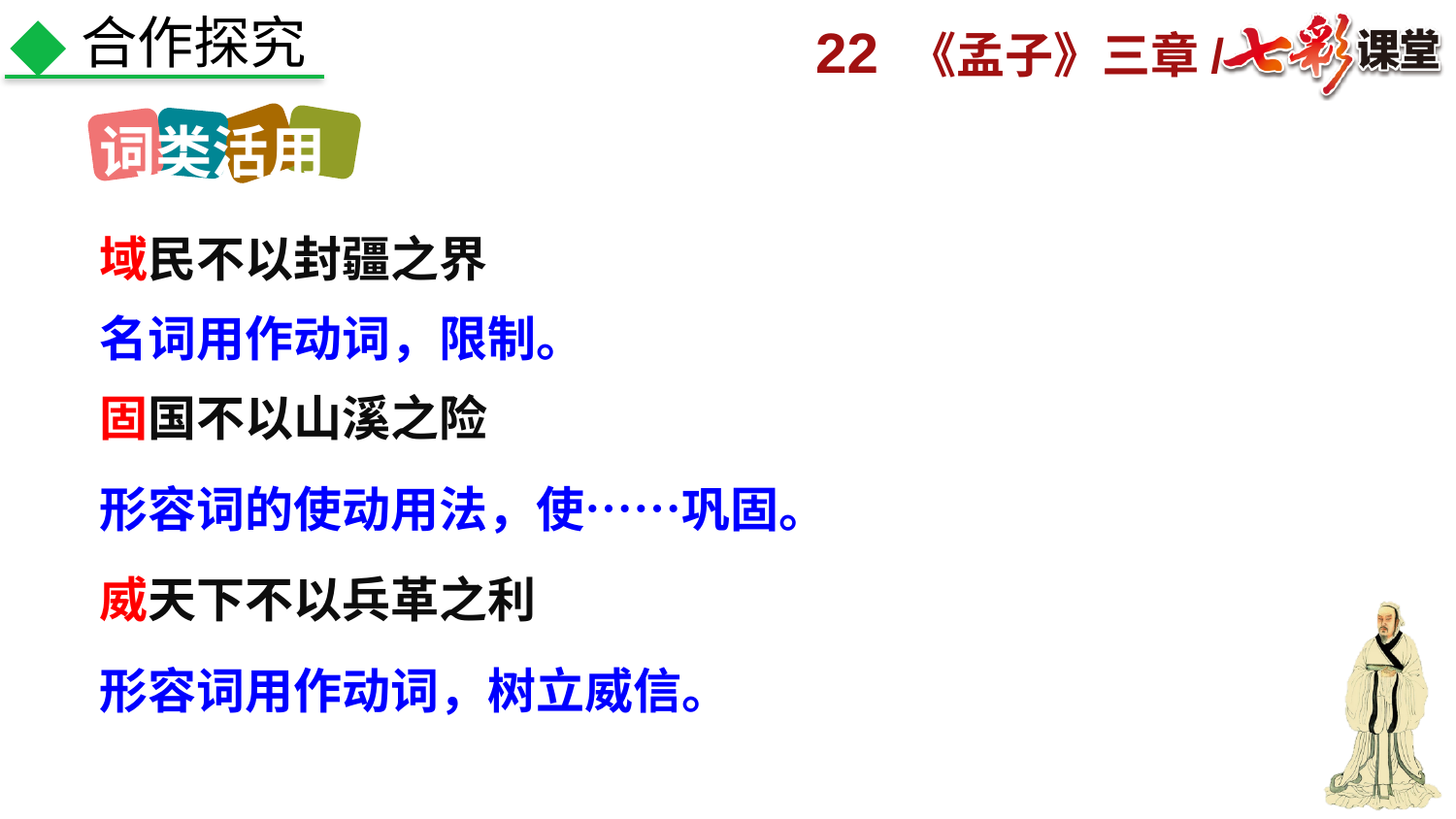

合作探究

词类活用

域民不以封疆之界
名词用作动词，限制。
固国不以山溪之险
形容词的使动用法，使……巩固。
威天下不以兵革之利
形容词用作动词，树立威信。